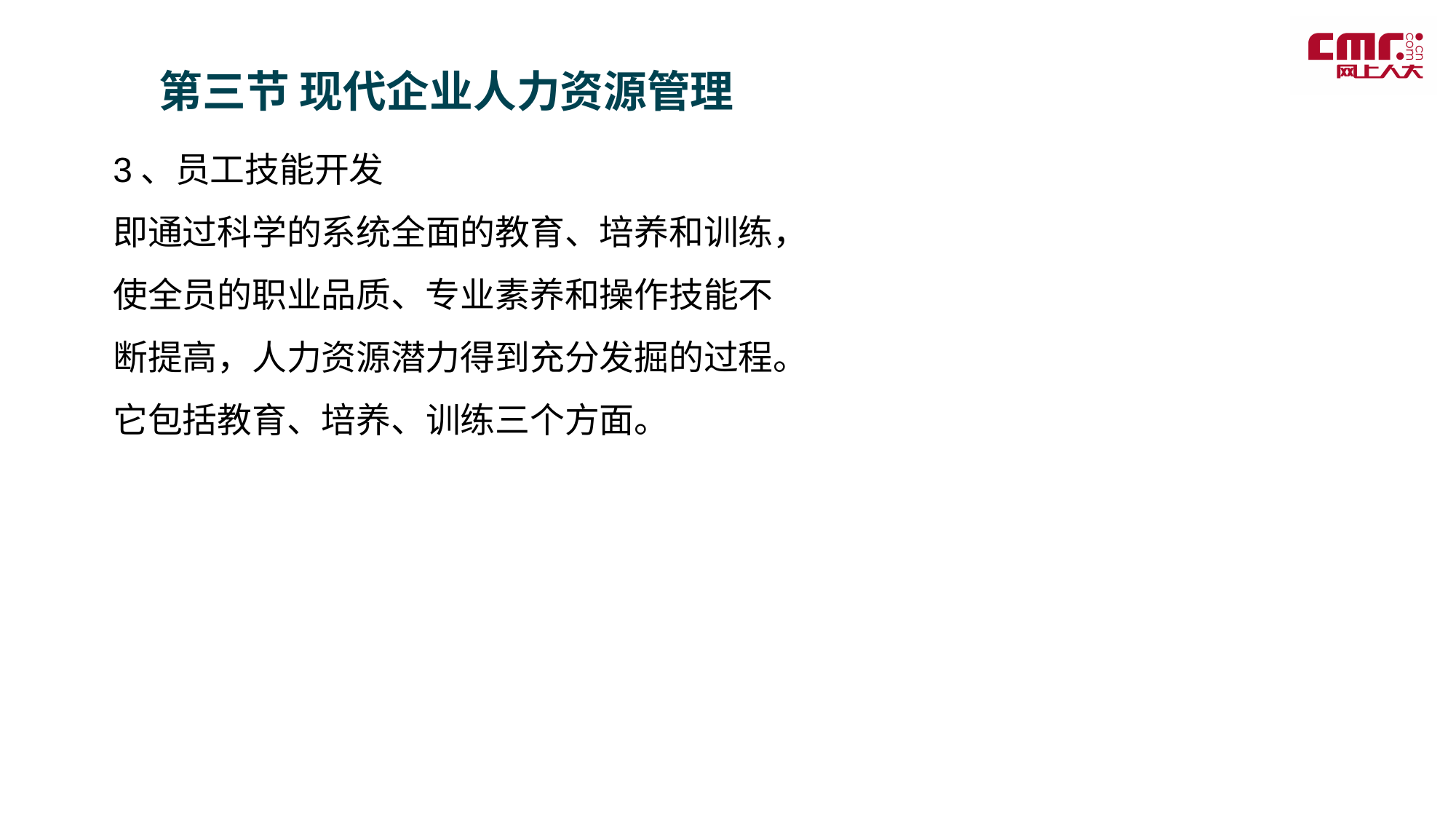

第三节 现代企业人力资源管理
3、员工技能开发
即通过科学的系统全面的教育、培养和训练，使全员的职业品质、专业素养和操作技能不断提高，人力资源潜力得到充分发掘的过程。它包括教育、培养、训练三个方面。